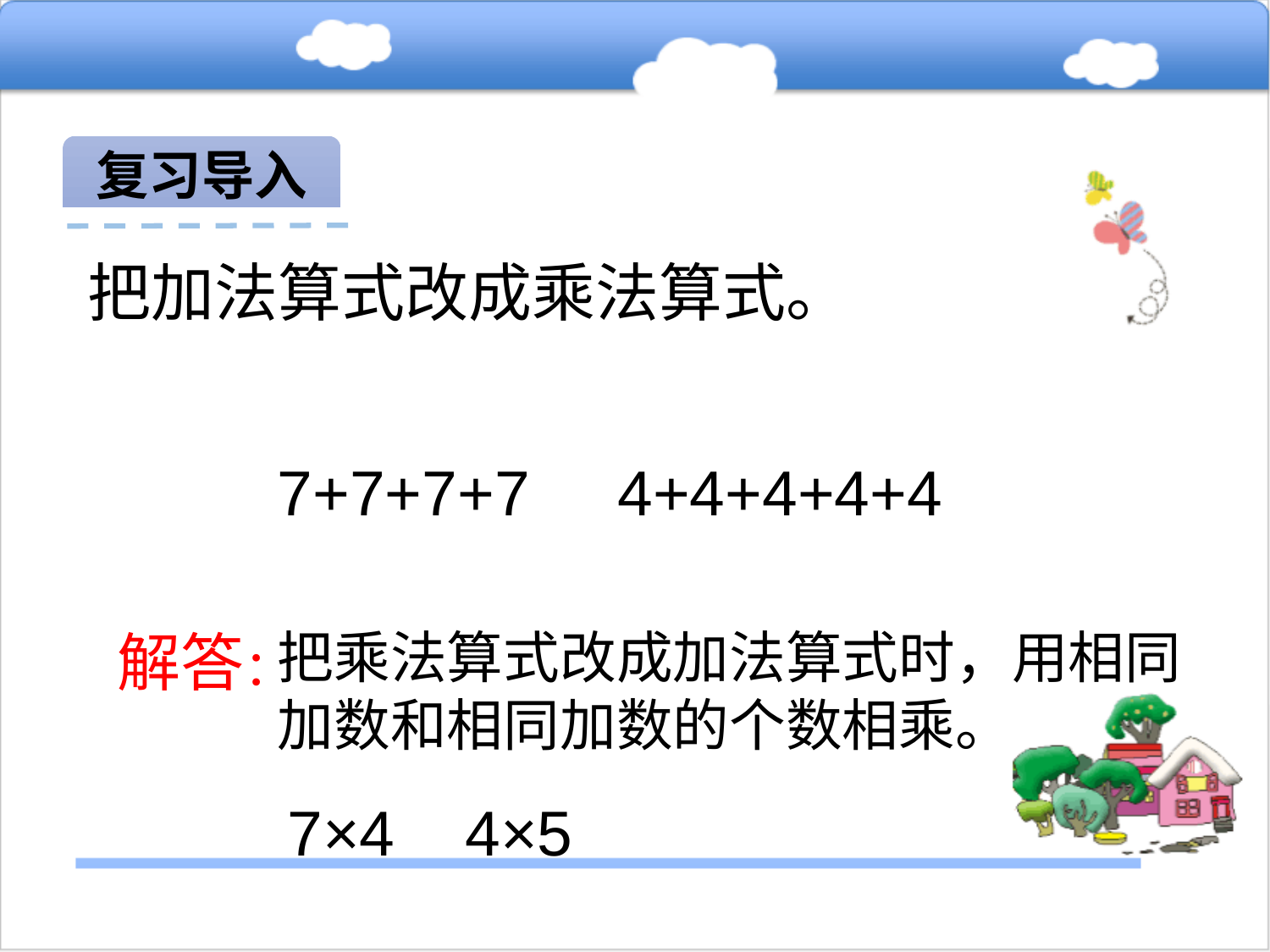

复习导入
把加法算式改成乘法算式。
7+7+7+7     4+4+4+4+4
解答：
把乘法算式改成加法算式时，用相同加数和相同加数的个数相乘。
7×4    4×5